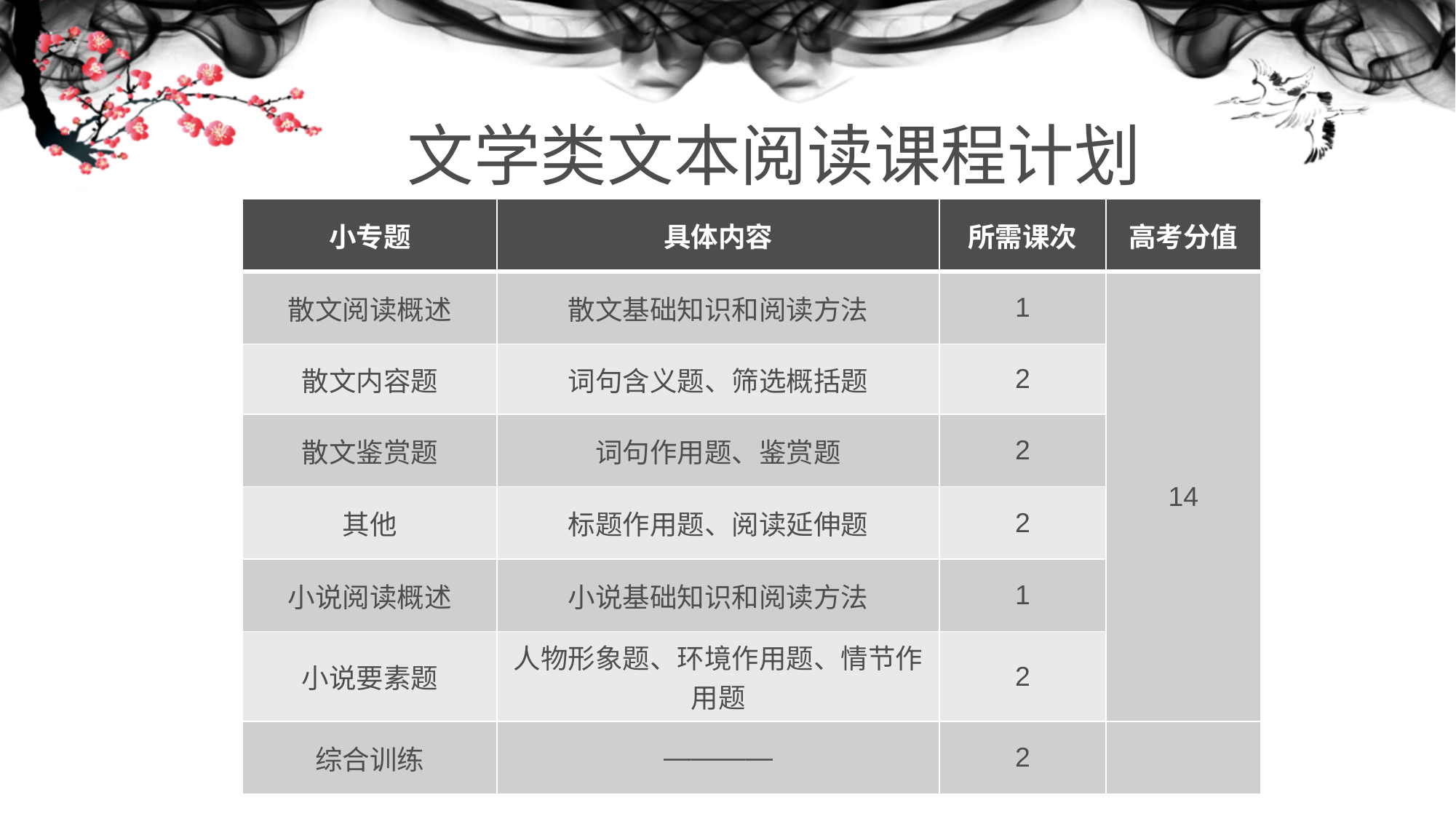

# 文学类文本阅读课程计划
| 小专题 | 具体内容 | 所需课次 | 高考分值 |
| --- | --- | --- | --- |
| 散文阅读概述 | 散文基础知识和阅读方法 | 1 | 14 |
| 散文内容题 | 词句含义题、筛选概括题 | 2 |  |
| 散文鉴赏题 | 词句作用题、鉴赏题 | 2 |  |
| 其他 | 标题作用题、阅读延伸题 | 2 |  |
| 小说阅读概述 | 小说基础知识和阅读方法 | 1 |  |
| 小说要素题 | 人物形象题、环境作用题、情节作用题 | 2 |  |
| 综合训练 | ———— | 2 |  |